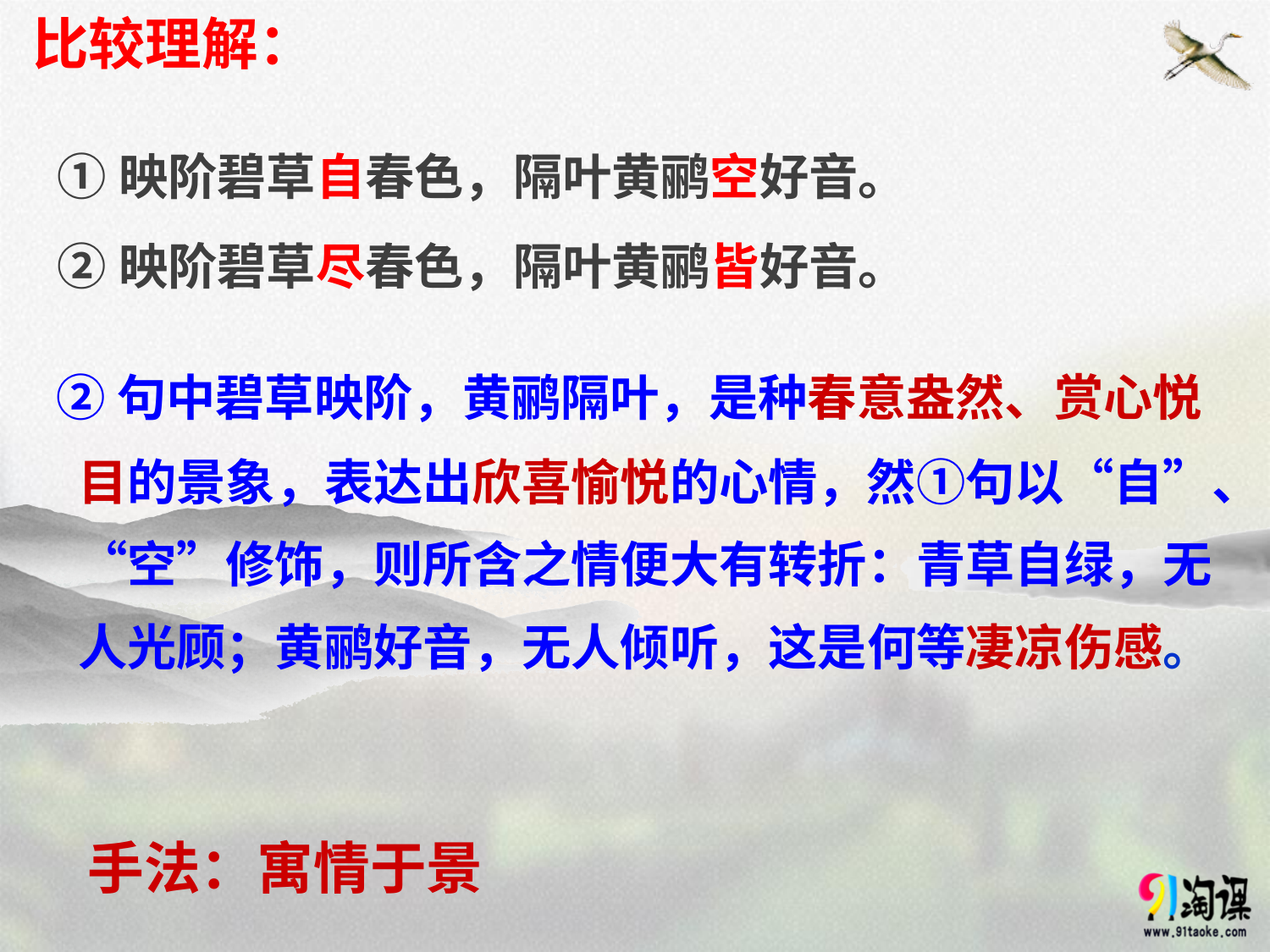

比较理解：
①映阶碧草自春色，隔叶黄鹂空好音。
②映阶碧草尽春色，隔叶黄鹂皆好音。
  ②句中碧草映阶，黄鹂隔叶，是种春意盎然、赏心悦目的景象，表达出欣喜愉悦的心情，然①句以“自”、“空”修饰，则所含之情便大有转折：青草自绿，无人光顾；黄鹂好音，无人倾听，这是何等凄凉伤感。
手法：寓情于景